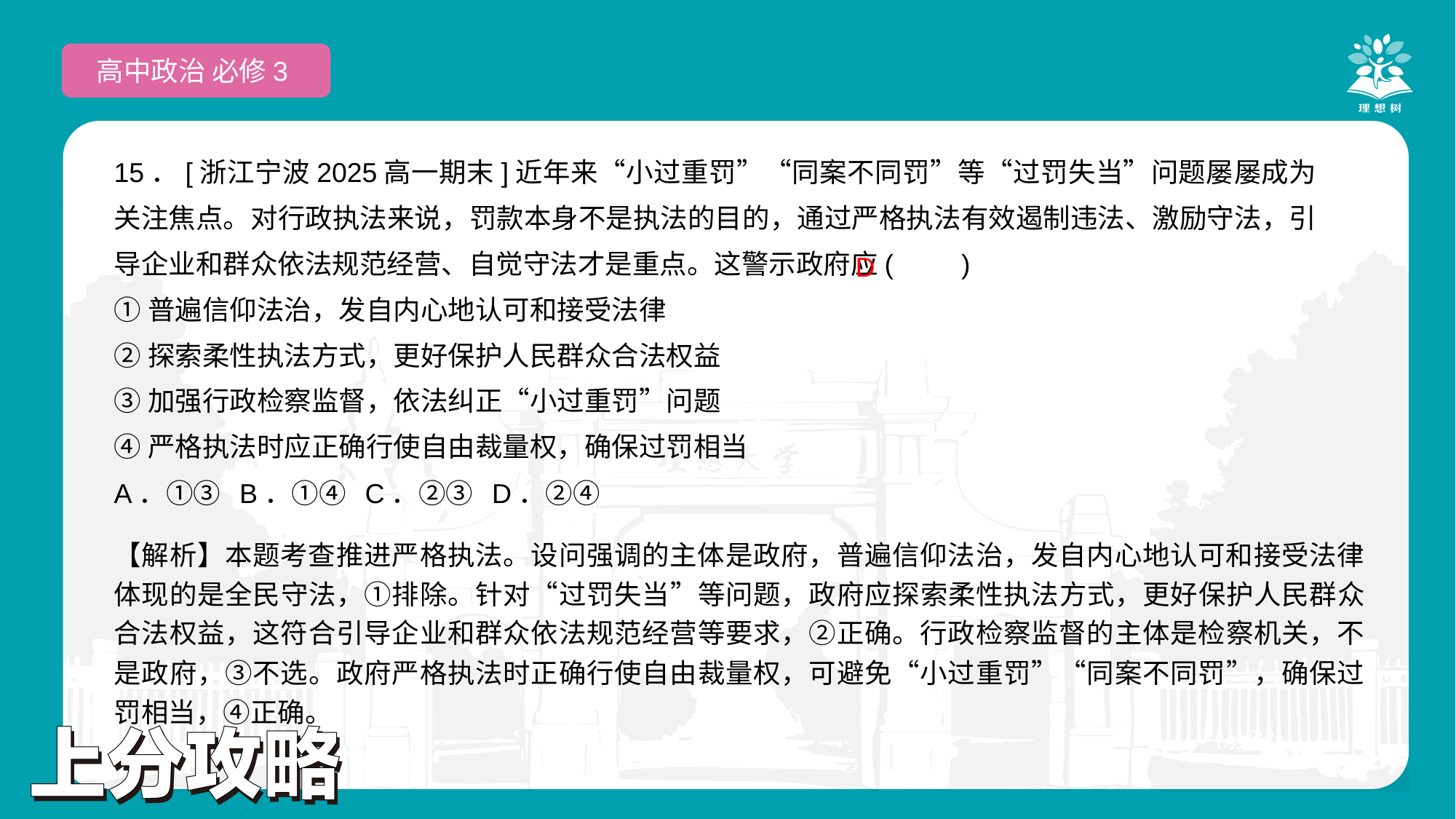

高中政治 必修3
15．[浙江宁波2025高一期末]近年来“小过重罚”“同案不同罚”等“过罚失当”问题屡屡成为关注焦点。对行政执法来说，罚款本身不是执法的目的，通过严格执法有效遏制违法、激励守法，引导企业和群众依法规范经营、自觉守法才是重点。这警示政府应(　　)
①普遍信仰法治，发自内心地认可和接受法律
②探索柔性执法方式，更好保护人民群众合法权益
③加强行政检察监督，依法纠正“小过重罚”问题
④严格执法时应正确行使自由裁量权，确保过罚相当
A．①③  B．①④  C．②③  D．②④
D
【解析】本题考查推进严格执法。设问强调的主体是政府，普遍信仰法治，发自内心地认可和接受法律体现的是全民守法，①排除。针对“过罚失当”等问题，政府应探索柔性执法方式，更好保护人民群众合法权益，这符合引导企业和群众依法规范经营等要求，②正确。行政检察监督的主体是检察机关，不是政府，③不选。政府严格执法时正确行使自由裁量权，可避免“小过重罚”“同案不同罚”，确保过罚相当，④正确。